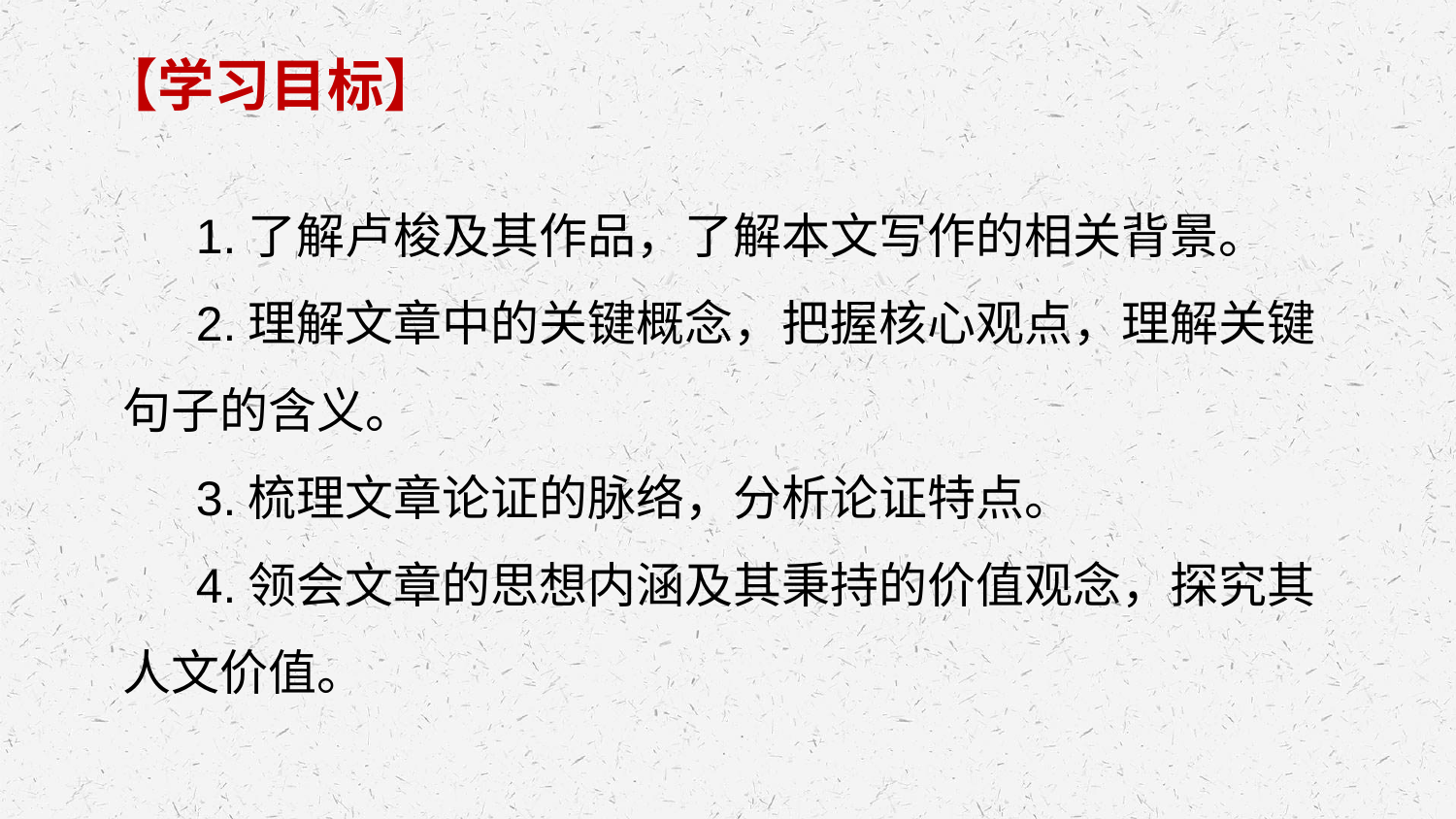

【学习目标】
1.了解卢梭及其作品，了解本文写作的相关背景。
2.理解文章中的关键概念，把握核心观点，理解关键句子的含义。
3.梳理文章论证的脉络，分析论证特点。
4.领会文章的思想内涵及其秉持的价值观念，探究其人文价值。